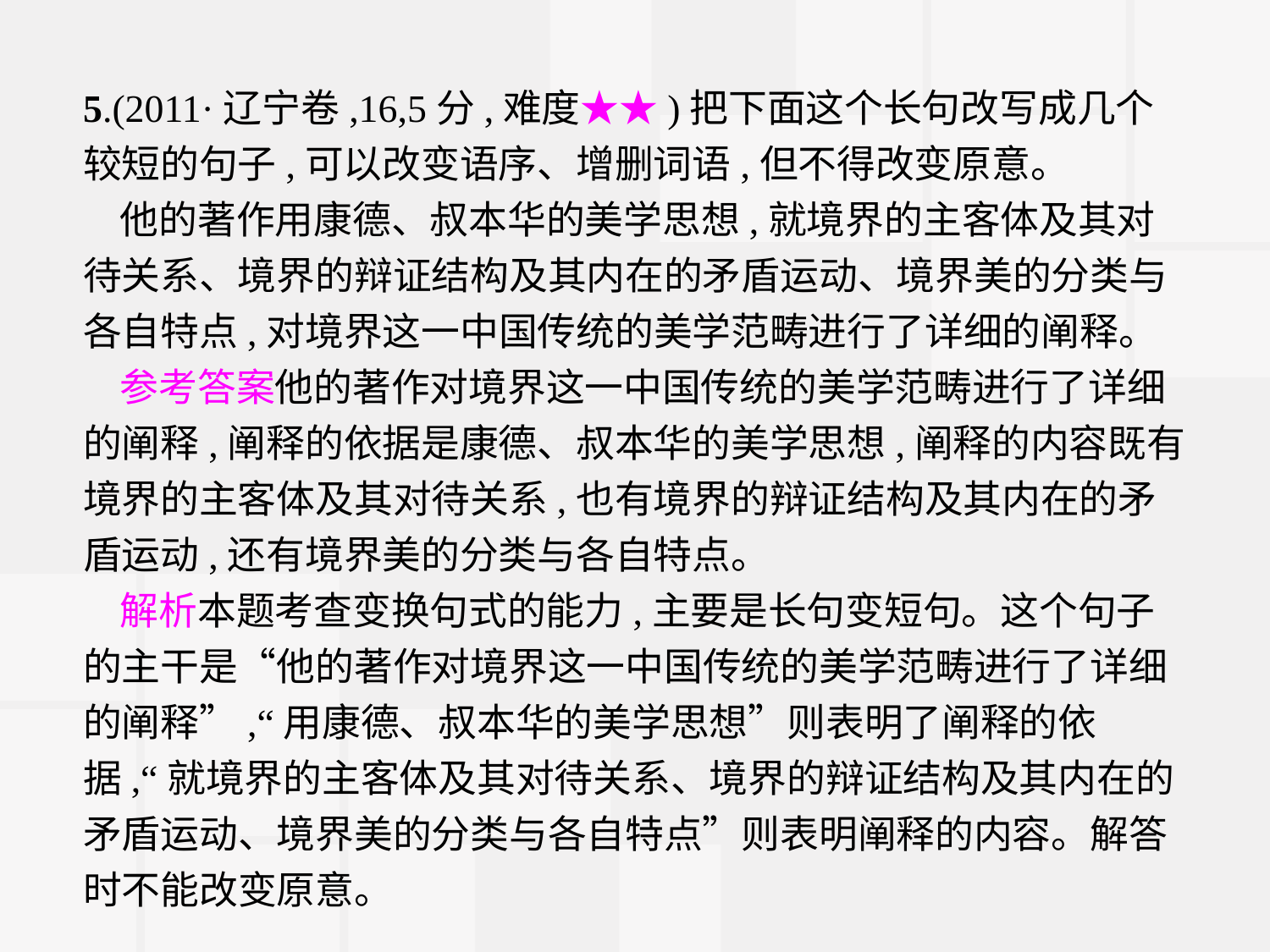

5.(2011·辽宁卷,16,5分,难度★★)把下面这个长句改写成几个较短的句子,可以改变语序、增删词语,但不得改变原意。
他的著作用康德、叔本华的美学思想,就境界的主客体及其对待关系、境界的辩证结构及其内在的矛盾运动、境界美的分类与各自特点,对境界这一中国传统的美学范畴进行了详细的阐释。
参考答案他的著作对境界这一中国传统的美学范畴进行了详细的阐释,阐释的依据是康德、叔本华的美学思想,阐释的内容既有境界的主客体及其对待关系,也有境界的辩证结构及其内在的矛盾运动,还有境界美的分类与各自特点。
解析本题考查变换句式的能力,主要是长句变短句。这个句子的主干是“他的著作对境界这一中国传统的美学范畴进行了详细的阐释”,“用康德、叔本华的美学思想”则表明了阐释的依据,“就境界的主客体及其对待关系、境界的辩证结构及其内在的矛盾运动、境界美的分类与各自特点”则表明阐释的内容。解答时不能改变原意。